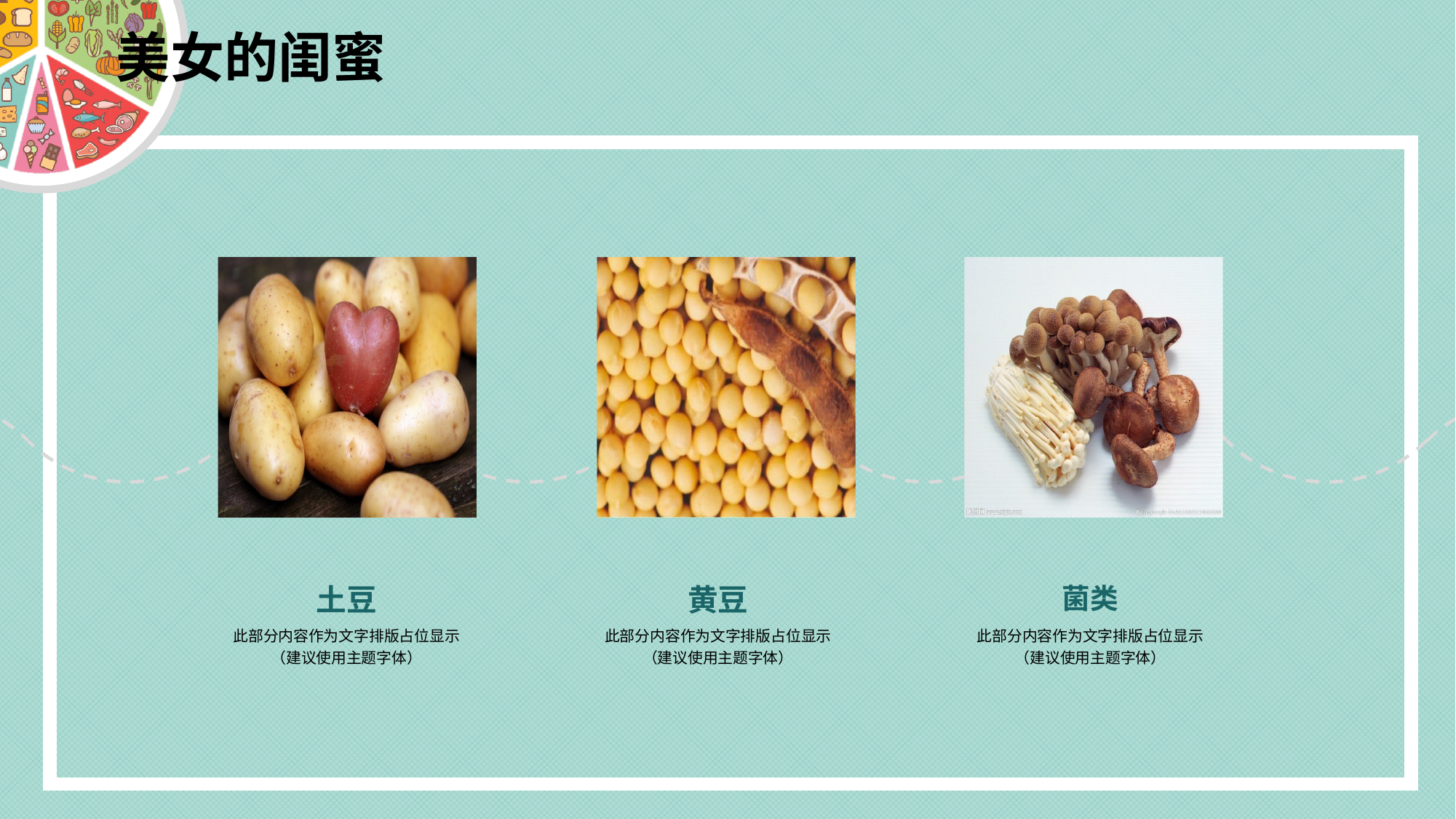

# 美女的闺蜜

土豆
黄豆
菌类
此部分内容作为文字排版占位显示
（建议使用主题字体）
此部分内容作为文字排版占位显示
（建议使用主题字体）
此部分内容作为文字排版占位显示
（建议使用主题字体）